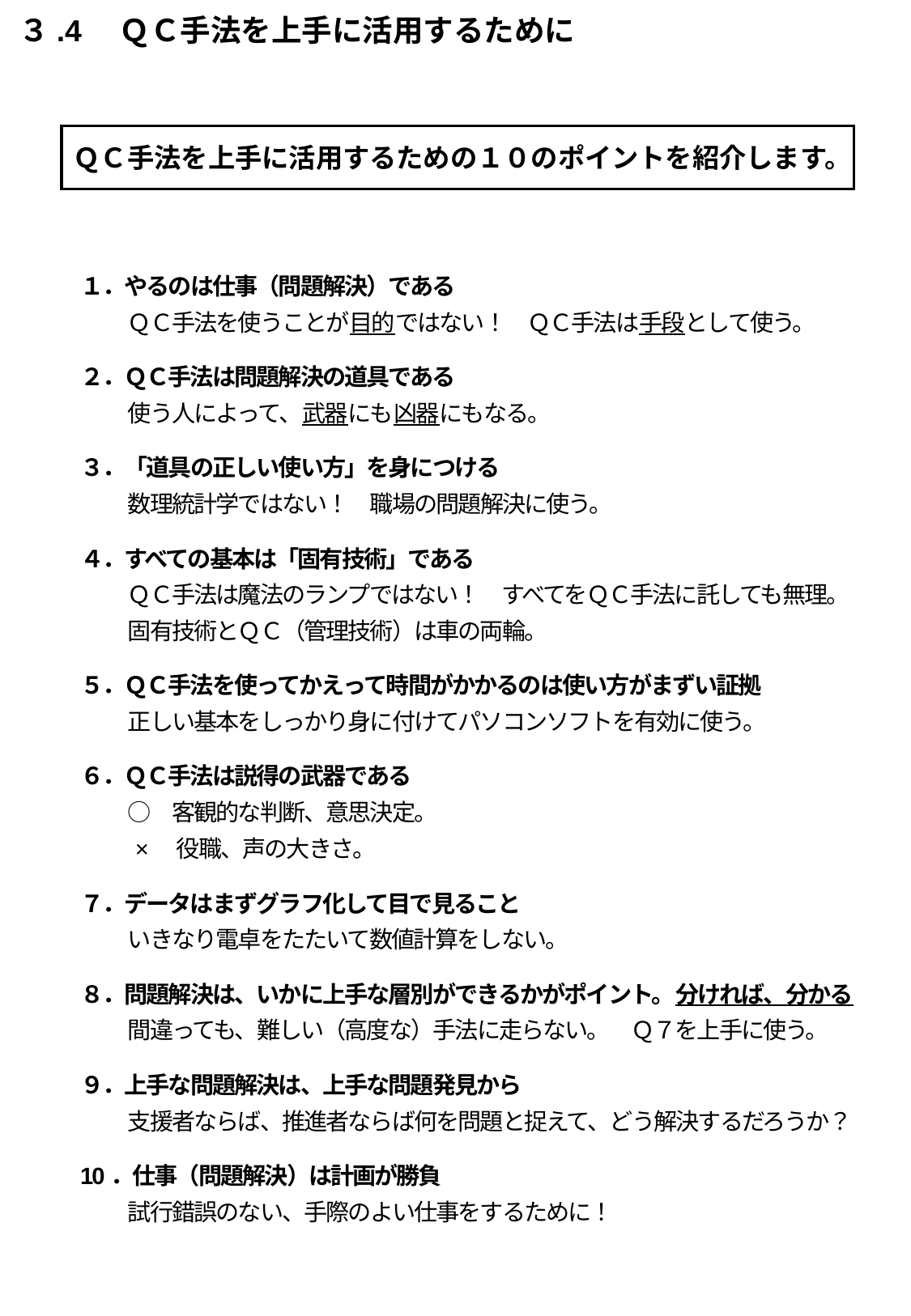

３.4　ＱＣ手法を上手に活用するために
ＱＣ手法を上手に活用するための１０のポイントを紹介します。
１．やるのは仕事（問題解決）である
　　 ＱＣ手法を使うことが目的ではない！　ＱＣ手法は手段として使う。

２．ＱＣ手法は問題解決の道具である
　　 使う人によって、武器にも凶器にもなる。

３．「道具の正しい使い方」を身につける
　　 数理統計学ではない！　職場の問題解決に使う。

４．すべての基本は「固有技術」である
　　 ＱＣ手法は魔法のランプではない！　すべてをＱＣ手法に託しても無理。
　　 固有技術とＱＣ（管理技術）は車の両輪。

５．ＱＣ手法を使ってかえって時間がかかるのは使い方がまずい証拠
　　 正しい基本をしっかり身に付けてパソコンソフトを有効に使う。

６．ＱＣ手法は説得の武器である
　　 ○　客観的な判断、意思決定。
　　 ×　役職、声の大きさ。

７．データはまずグラフ化して目で見ること
　　 いきなり電卓をたたいて数値計算をしない。

８．問題解決は、いかに上手な層別ができるかがポイント。分ければ、分かる
　　 間違っても、難しい（高度な）手法に走らない。　Ｑ７を上手に使う。

９．上手な問題解決は、上手な問題発見から
　　 支援者ならば、推進者ならば何を問題と捉えて、どう解決するだろうか？

10．仕事（問題解決）は計画が勝負
　　 試行錯誤のない、手際のよい仕事をするために！